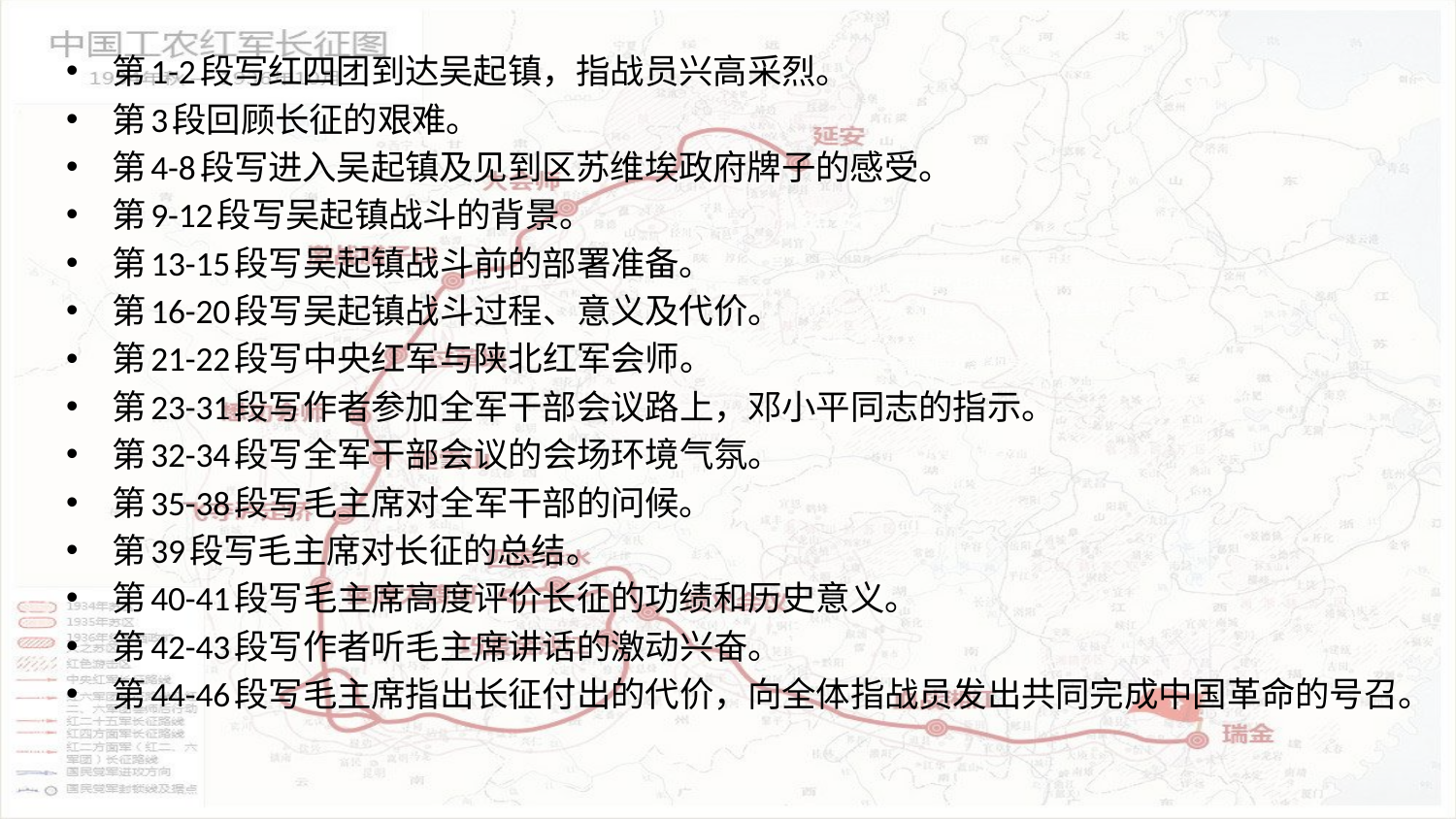

第1-2段写红四团到达吴起镇，指战员兴高采烈。
第3段回顾长征的艰难。
第4-8段写进入吴起镇及见到区苏维埃政府牌子的感受。
第9-12段写吴起镇战斗的背景。
第13-15段写吴起镇战斗前的部署准备。
第16-20段写吴起镇战斗过程、意义及代价。
第21-22段写中央红军与陕北红军会师。
第23-31段写作者参加全军干部会议路上，邓小平同志的指示。
第32-34段写全军干部会议的会场环境气氛。
第35-38段写毛主席对全军干部的问候。
第39段写毛主席对长征的总结。
第40-41段写毛主席高度评价长征的功绩和历史意义。
第42-43段写作者听毛主席讲话的激动兴奋。
第44-46段写毛主席指出长征付出的代价，向全体指战员发出共同完成中国革命的号召。